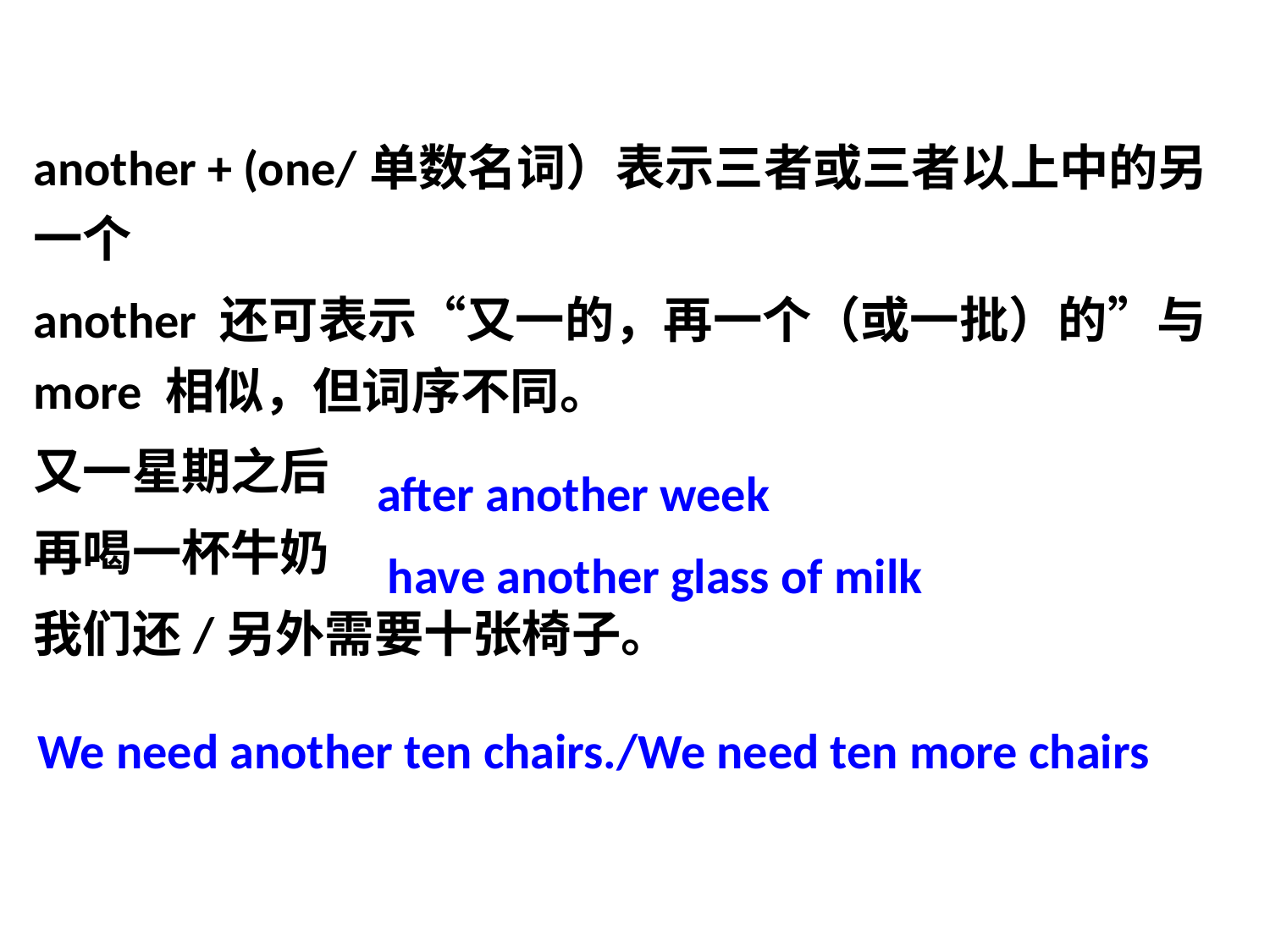

another + (one/单数名词）表示三者或三者以上中的另一个
another 还可表示“又一的，再一个（或一批）的”与more 相似，但词序不同。
又一星期之后
再喝一杯牛奶
我们还/另外需要十张椅子。

after another week
have another glass of milk
We need another ten chairs./We need ten more chairs